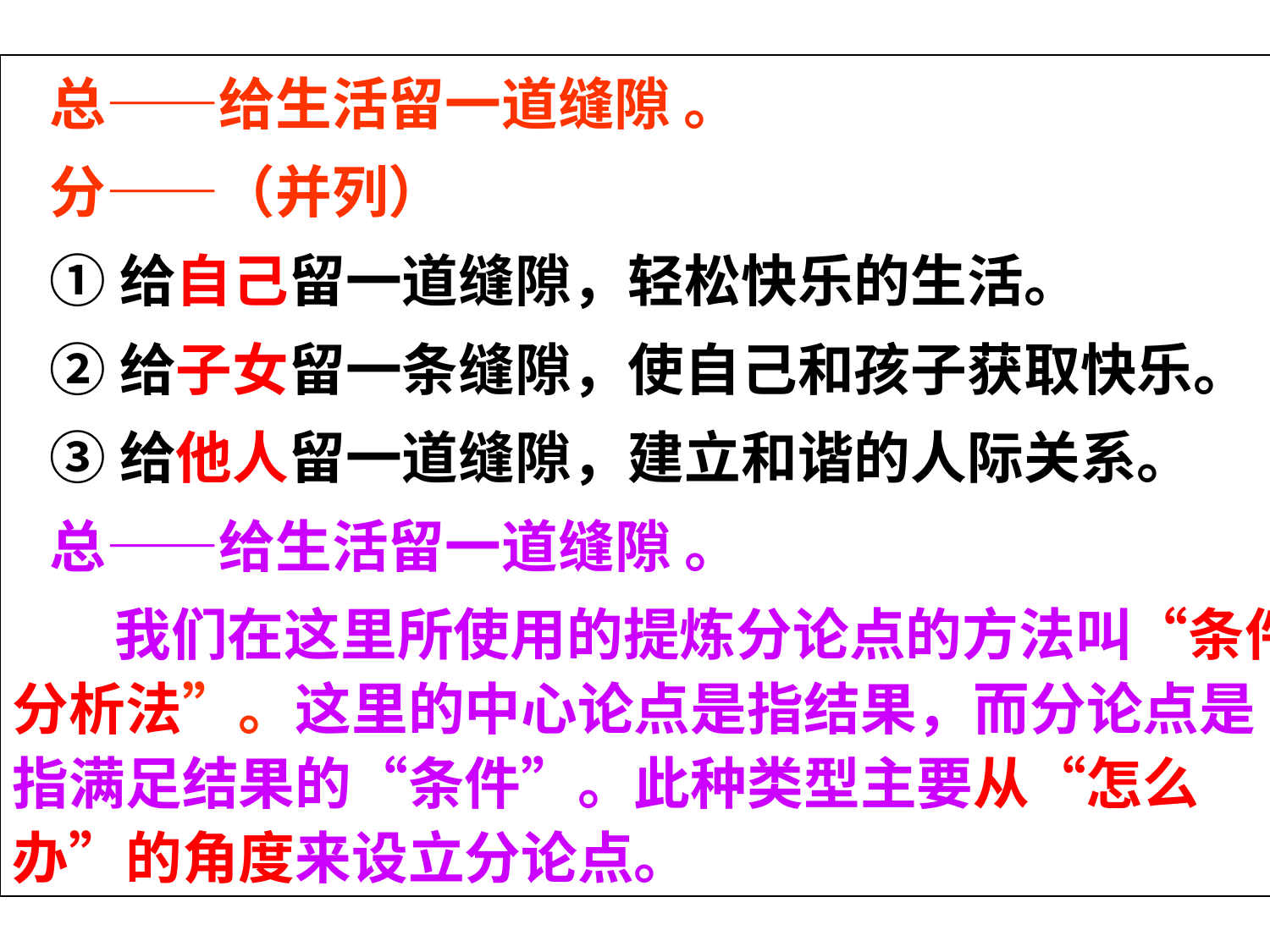

总——给生活留一道缝隙 。
分——（并列）
①给自己留一道缝隙，轻松快乐的生活。
②给子女留一条缝隙，使自己和孩子获取快乐。
③给他人留一道缝隙，建立和谐的人际关系。
总——给生活留一道缝隙 。
    我们在这里所使用的提炼分论点的方法叫“条件分析法”。这里的中心论点是指结果，而分论点是指满足结果的“条件”。此种类型主要从“怎么办”的角度来设立分论点。